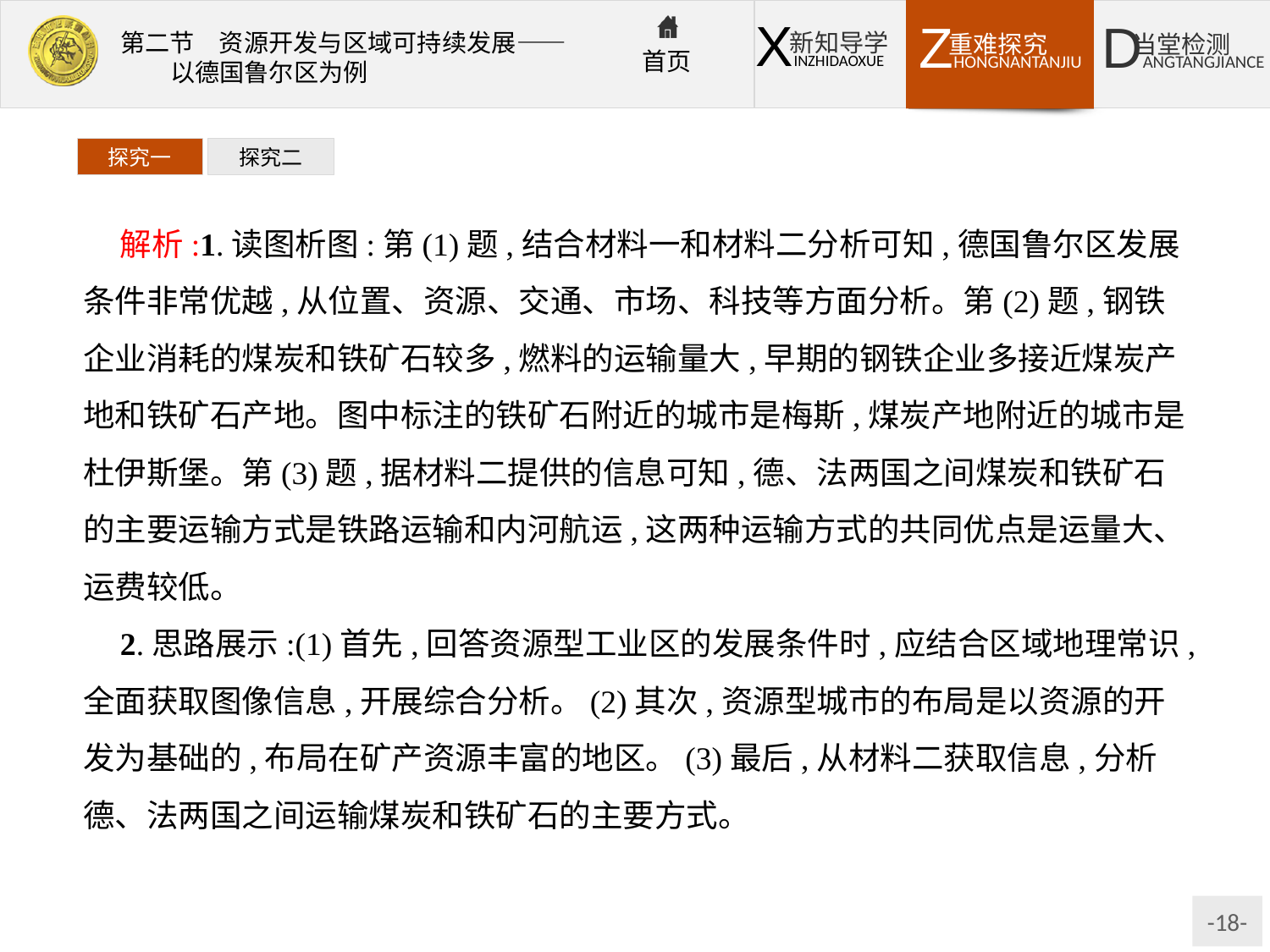

探究一
探究二
解析:1.读图析图:第(1)题,结合材料一和材料二分析可知,德国鲁尔区发展条件非常优越,从位置、资源、交通、市场、科技等方面分析。第(2)题,钢铁企业消耗的煤炭和铁矿石较多,燃料的运输量大,早期的钢铁企业多接近煤炭产地和铁矿石产地。图中标注的铁矿石附近的城市是梅斯,煤炭产地附近的城市是杜伊斯堡。第(3)题,据材料二提供的信息可知,德、法两国之间煤炭和铁矿石的主要运输方式是铁路运输和内河航运,这两种运输方式的共同优点是运量大、运费较低。
2.思路展示:(1)首先,回答资源型工业区的发展条件时,应结合区域地理常识,全面获取图像信息,开展综合分析。(2)其次,资源型城市的布局是以资源的开发为基础的,布局在矿产资源丰富的地区。(3)最后,从材料二获取信息,分析德、法两国之间运输煤炭和铁矿石的主要方式。